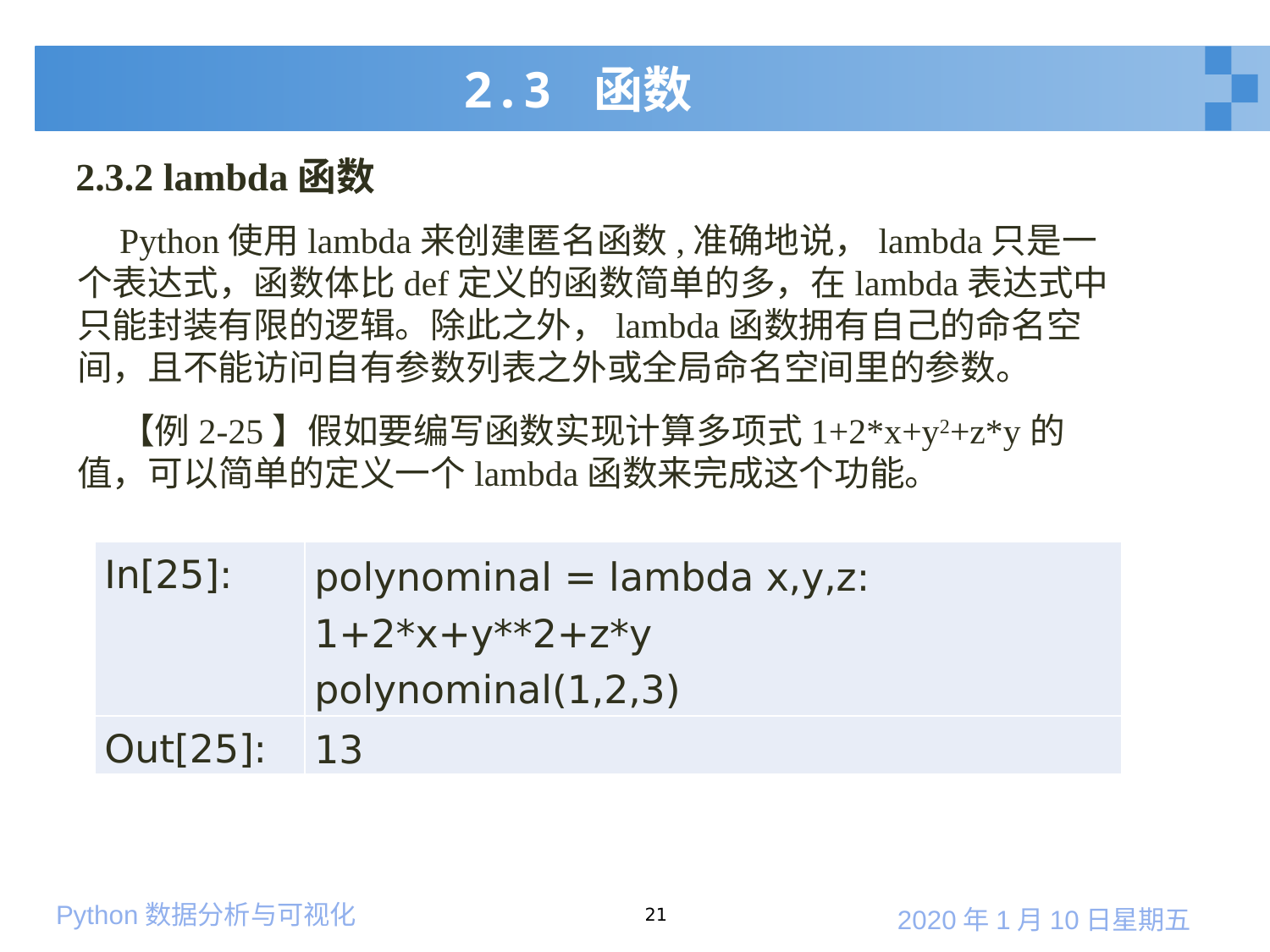

# 2.3 函数
2.3.2 lambda函数
Python使用lambda来创建匿名函数,准确地说，lambda只是一个表达式，函数体比def定义的函数简单的多，在lambda表达式中只能封装有限的逻辑。除此之外，lambda函数拥有自己的命名空间，且不能访问自有参数列表之外或全局命名空间里的参数。
【例2-25】假如要编写函数实现计算多项式1+2*x+y2+z*y的值，可以简单的定义一个lambda函数来完成这个功能。
| In[25]: | polynominal = lambda x,y,z: 1+2\*x+y\*\*2+z\*y polynominal(1,2,3) |
| --- | --- |
| Out[25]: | 13 |
21
2020年1月10日星期五